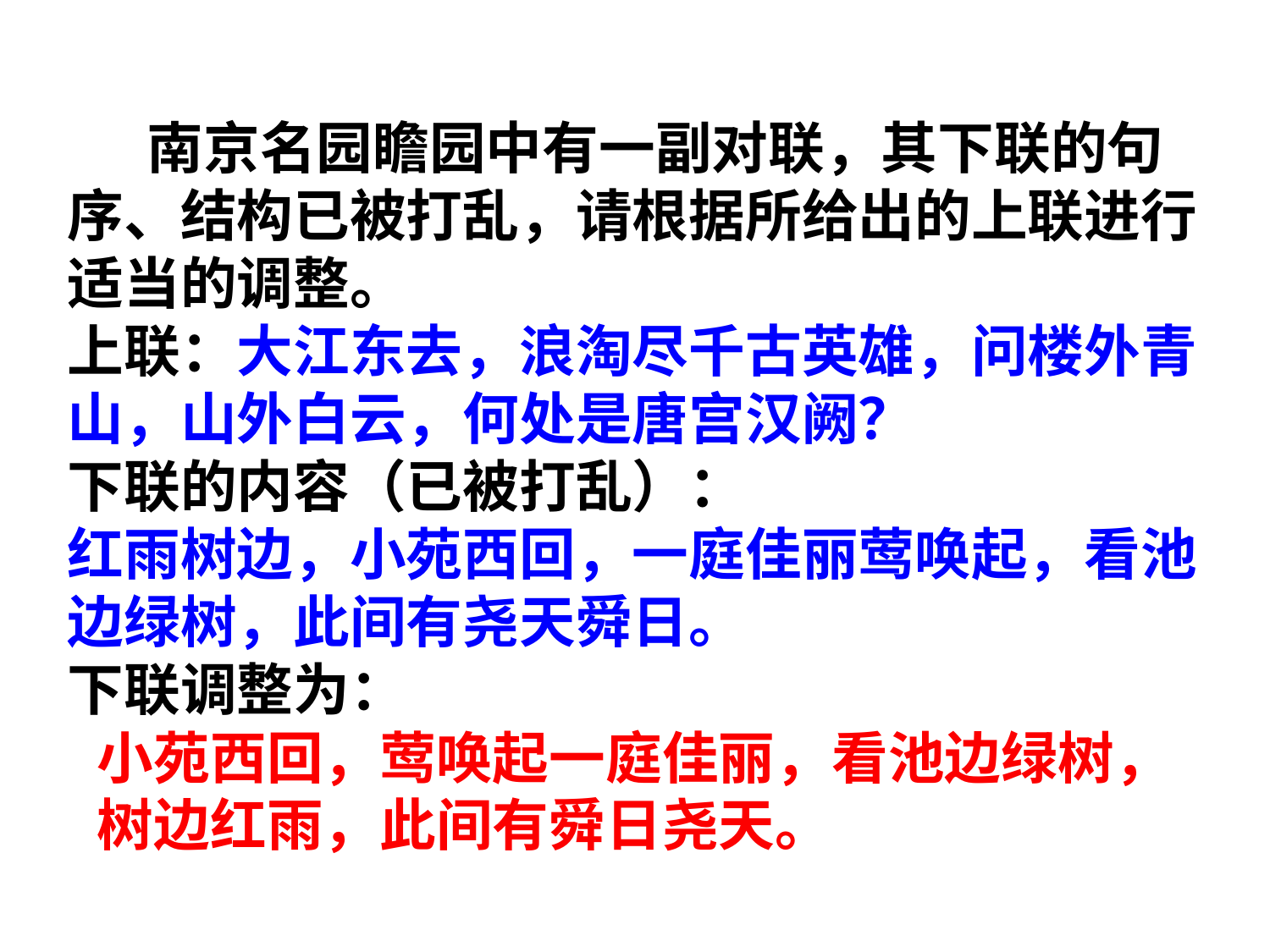

南京名园瞻园中有一副对联，其下联的句序、结构已被打乱，请根据所给出的上联进行适当的调整。
上联：大江东去，浪淘尽千古英雄，问楼外青山，山外白云，何处是唐宫汉阙？
下联的内容（已被打乱）：
红雨树边，小苑西回，一庭佳丽莺唤起，看池边绿树，此间有尧天舜日。
下联调整为：
小苑西回，莺唤起一庭佳丽，看池边绿树，树边红雨，此间有舜日尧天。